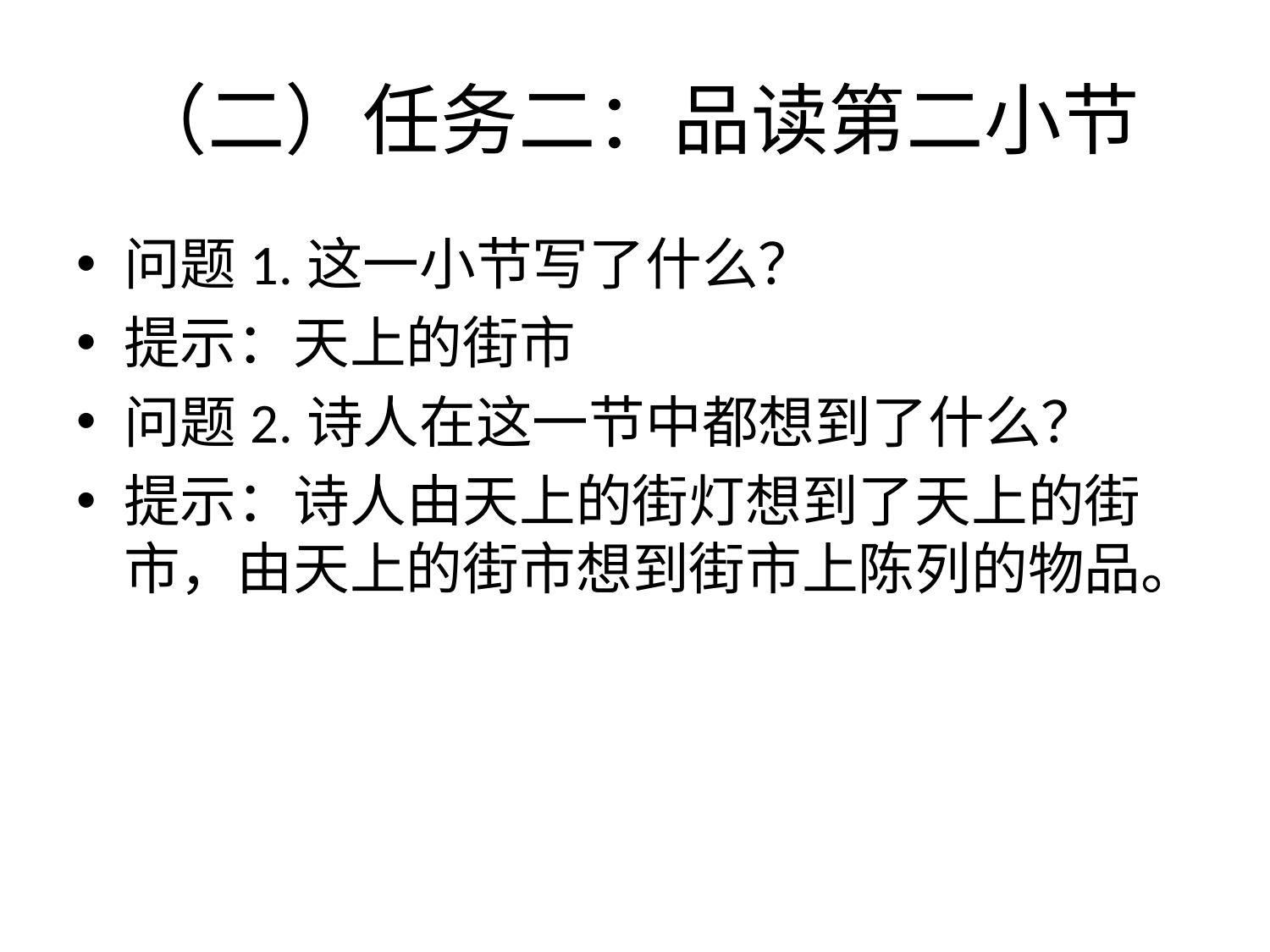

# （二）任务二：品读第二小节
问题1.这一小节写了什么？
提示：天上的街市
问题2.诗人在这一节中都想到了什么？
提示：诗人由天上的街灯想到了天上的街市，由天上的街市想到街市上陈列的物品。